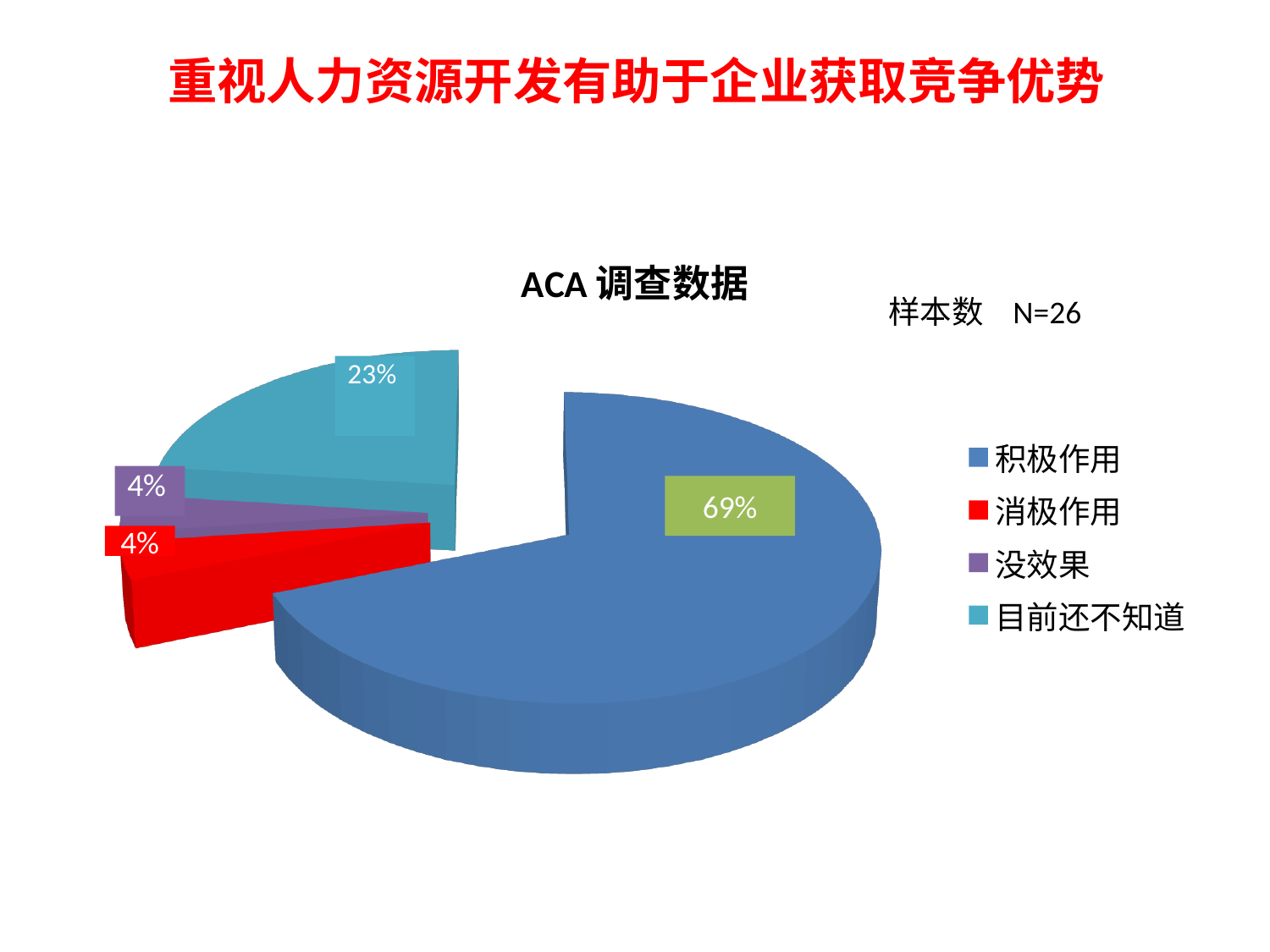

# 重视人力资源开发有助于企业获取竞争优势

[unsupported chart]

样本数   N=26
69%
4%